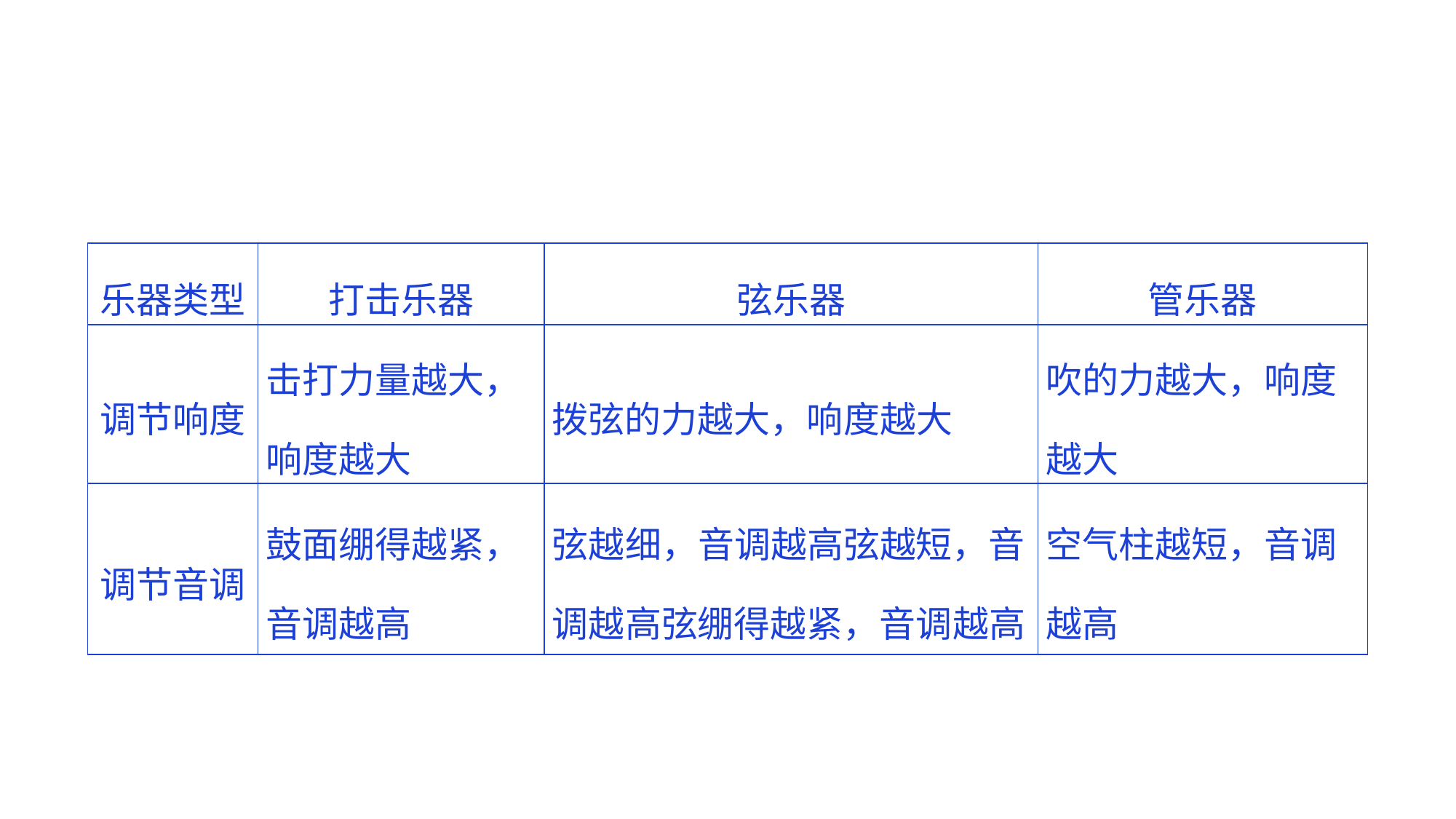

| 乐器类型 | 打击乐器 | 弦乐器 | 管乐器 |
| --- | --- | --- | --- |
| 调节响度 | 击打力量越大，响度越大 | 拨弦的力越大，响度越大 | 吹的力越大，响度越大 |
| 调节音调 | 鼓面绷得越紧，音调越高 | 弦越细，音调越高弦越短，音调越高弦绷得越紧，音调越高 | 空气柱越短，音调越高 |